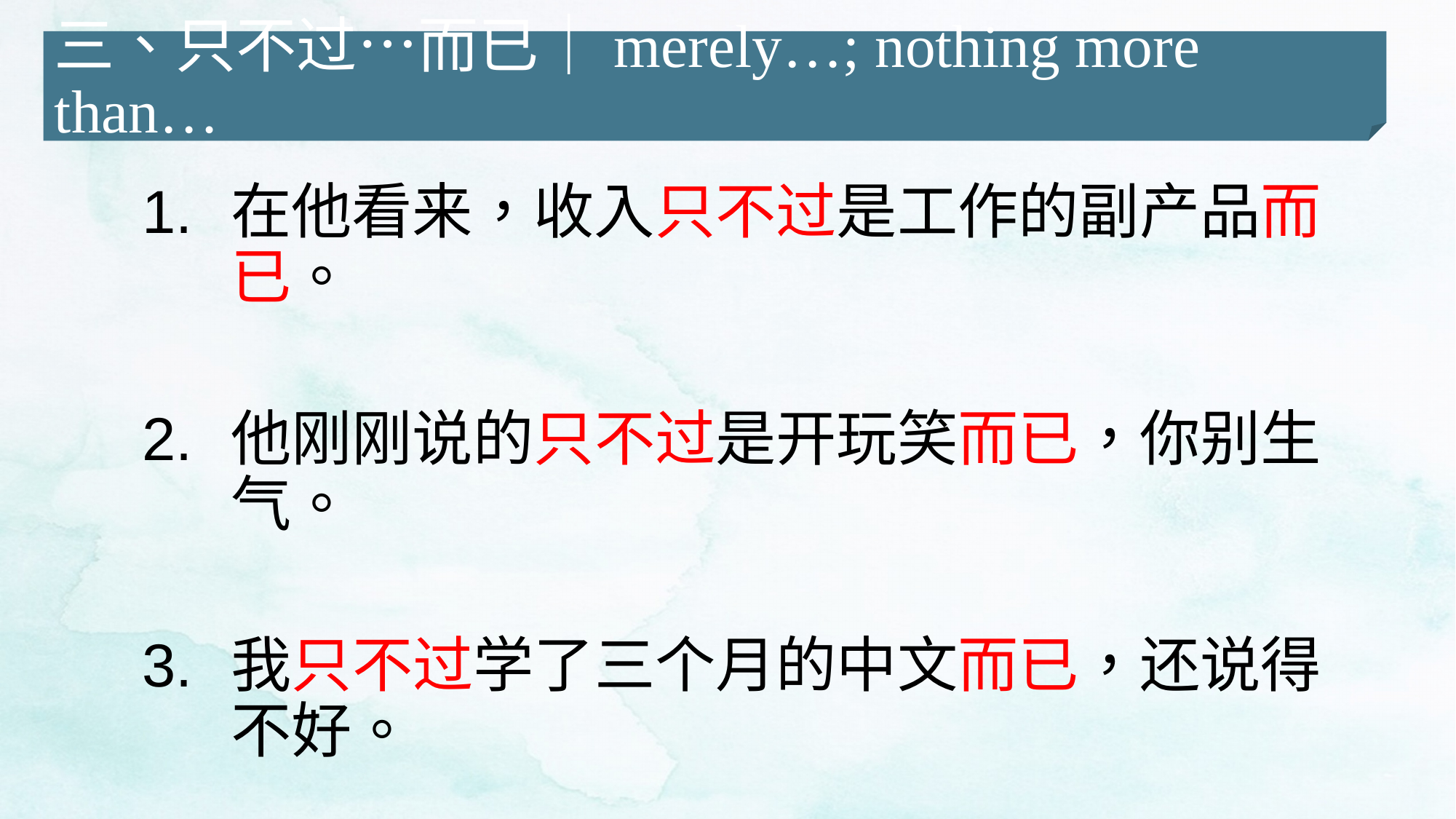

三、只不过…而已｜merely…; nothing more than…
在他看来，收入只不过是工作的副产品而已。

他刚刚说的只不过是开玩笑而已，你别生气。

我只不过学了三个月的中文而已，还说得不好。